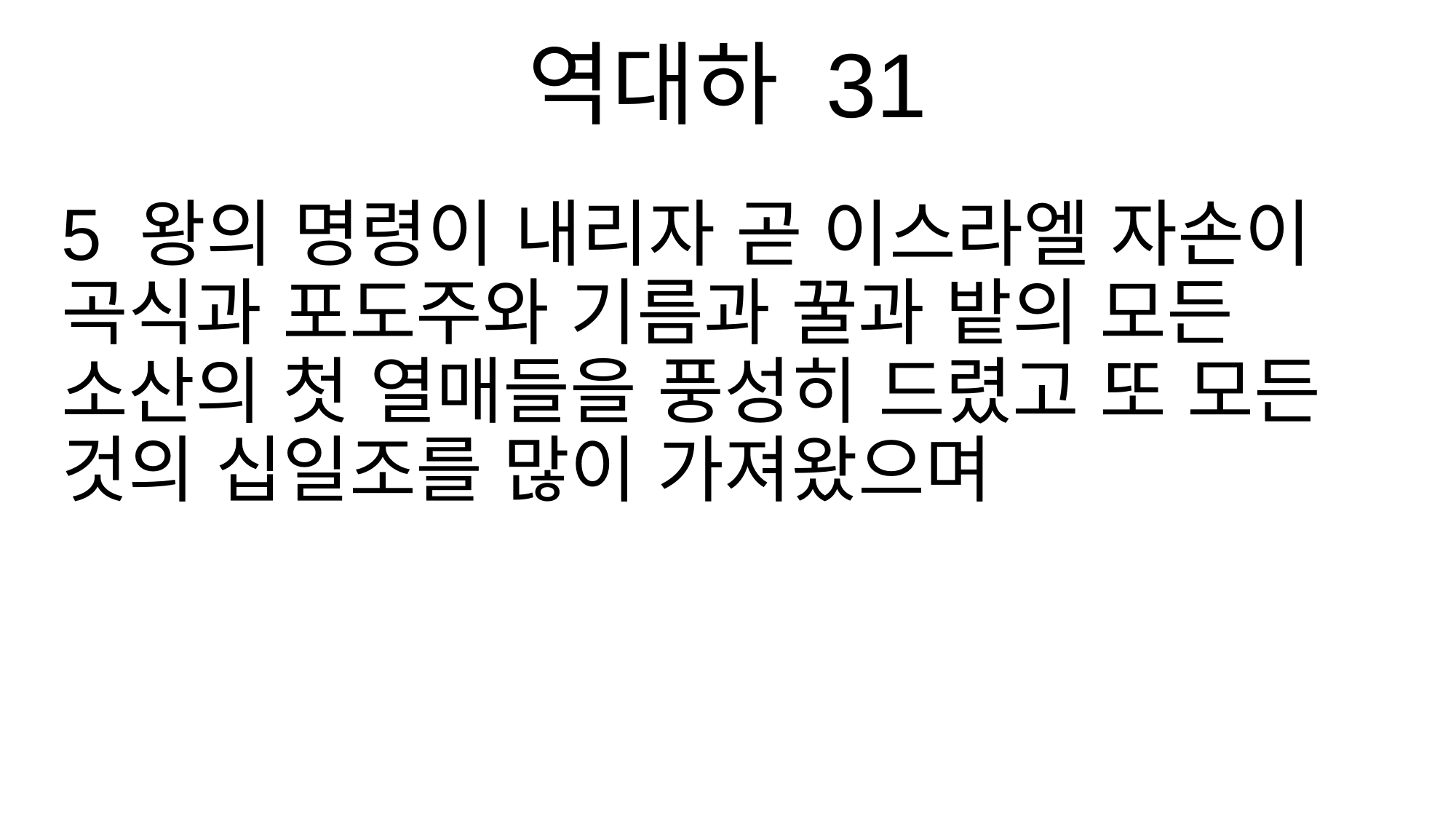

역대하 31
5 왕의 명령이 내리자 곧 이스라엘 자손이 곡식과 포도주와 기름과 꿀과 밭의 모든 소산의 첫 열매들을 풍성히 드렸고 또 모든 것의 십일조를 많이 가져왔으며